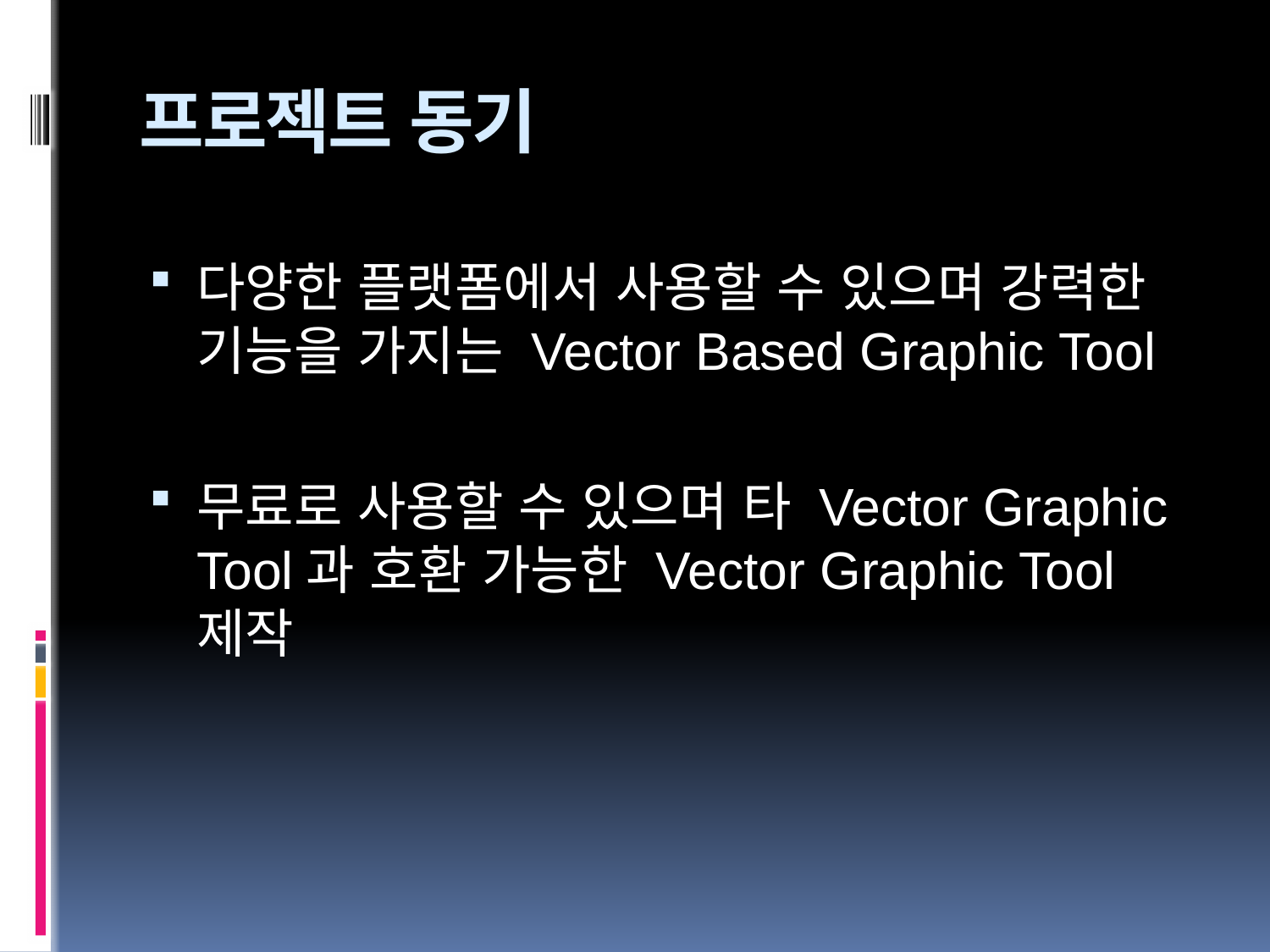

# 프로젝트 동기
다양한 플랫폼에서 사용할 수 있으며 강력한 기능을 가지는 Vector Based Graphic Tool

무료로 사용할 수 있으며 타 Vector Graphic Tool과 호환 가능한 Vector Graphic Tool 제작